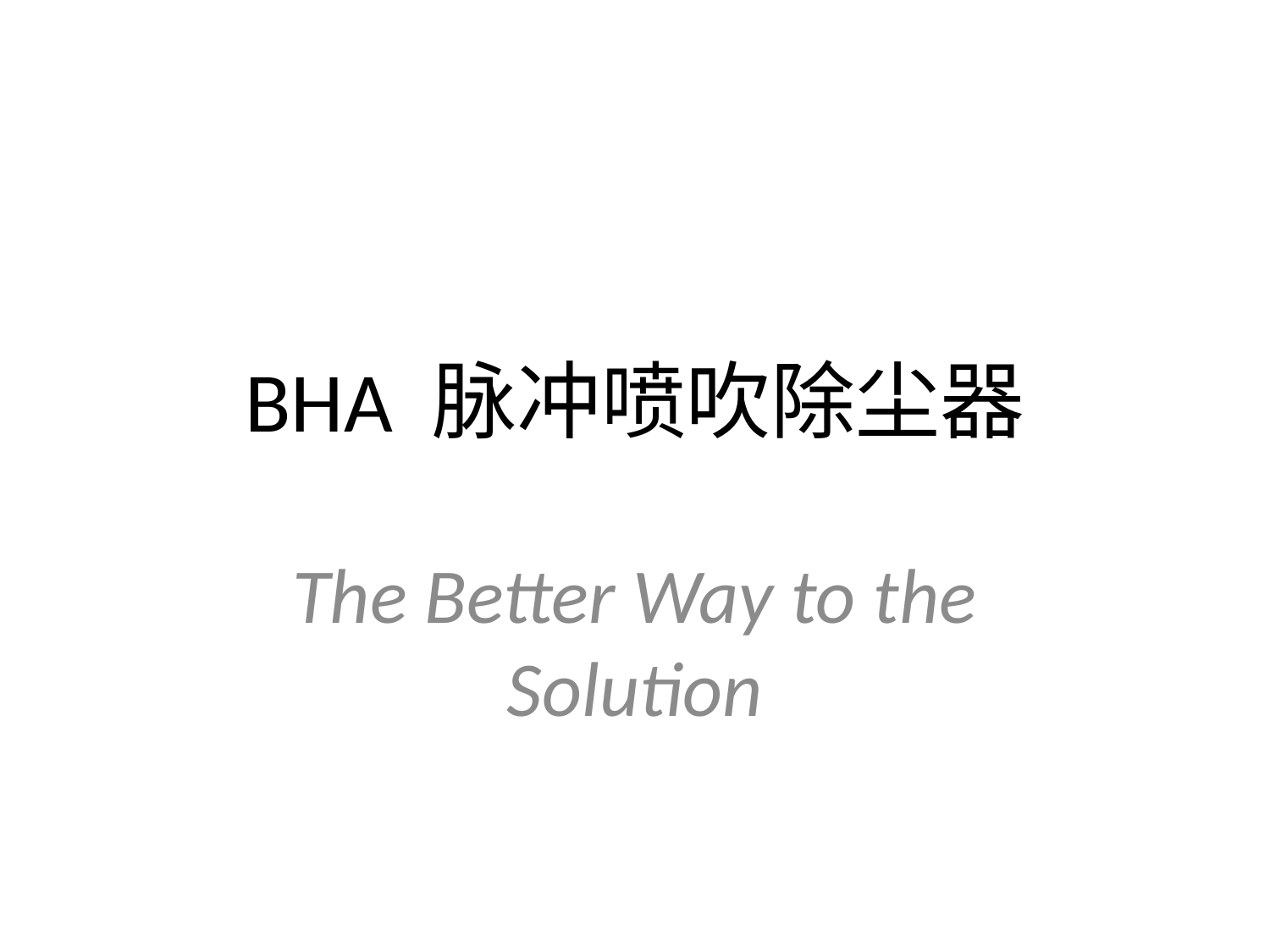

# BHA 脉冲喷吹除尘器
The Better Way to the Solution